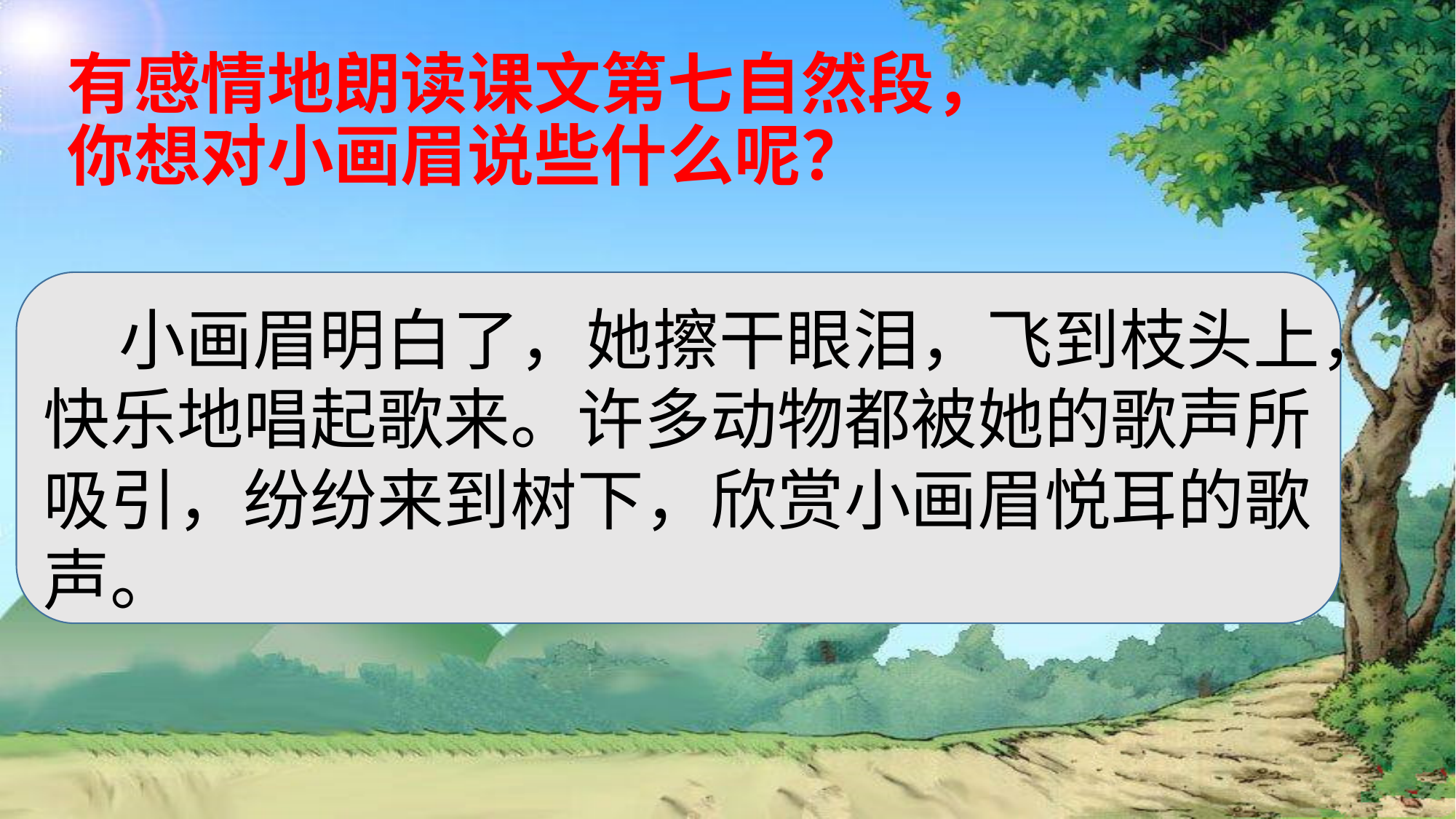

# 有感情地朗读课文第七自然段，你想对小画眉说些什么呢？

    小画眉明白了，她擦干眼泪，飞到枝头上，快乐地唱起歌来。许多动物都被她的歌声所吸引，纷纷来到树下，欣赏小画眉悦耳的歌声。